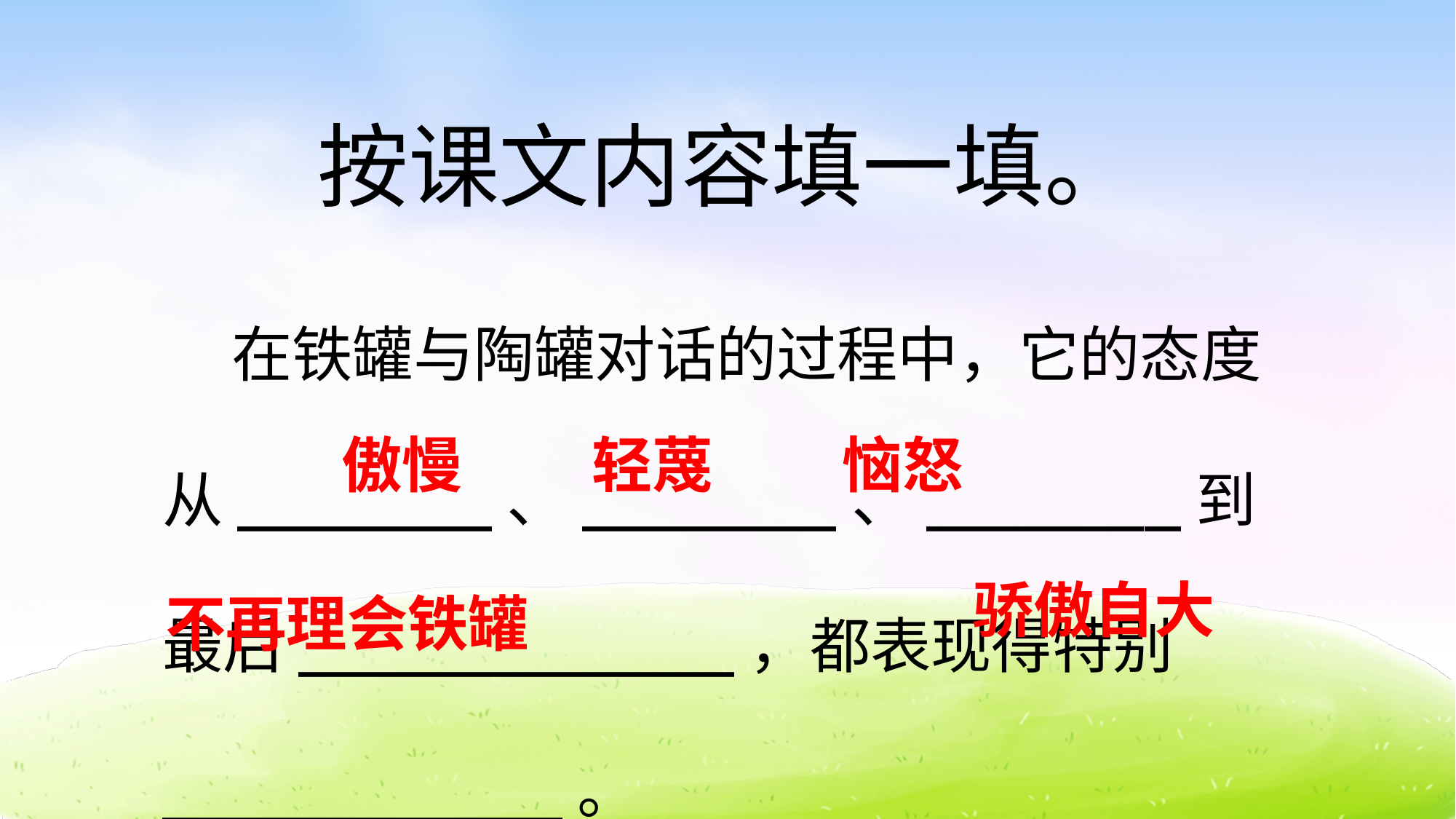

按课文内容填一填。
    在铁罐与陶罐对话的过程中，它的态度从_______、_______、_______到最后____________，都表现得特别___________。
傲慢
轻蔑
恼怒
骄傲自大
不再理会铁罐